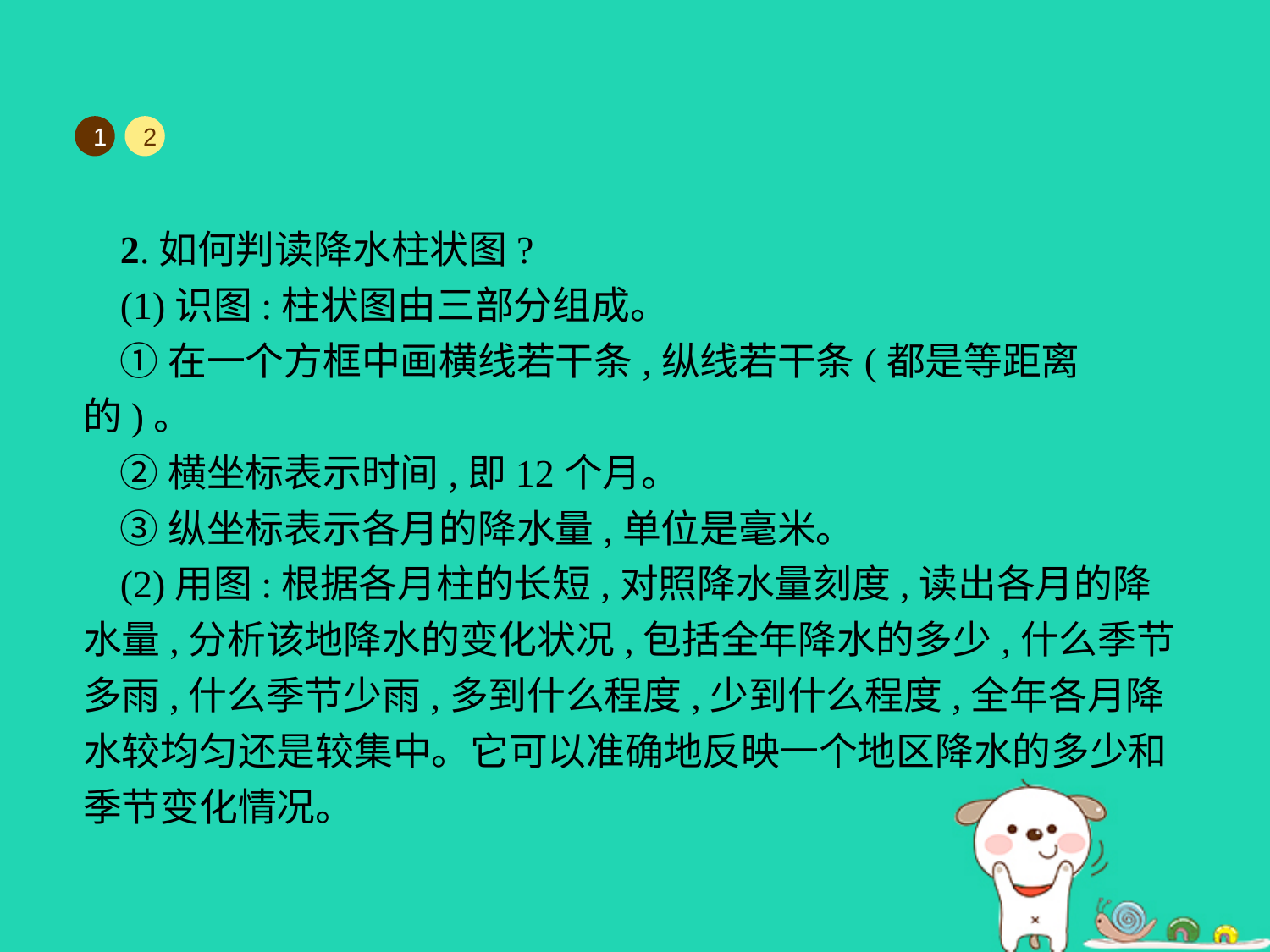

1
2
2.如何判读降水柱状图?
(1)识图:柱状图由三部分组成。
①在一个方框中画横线若干条,纵线若干条(都是等距离的)。
②横坐标表示时间,即12个月。
③纵坐标表示各月的降水量,单位是毫米。
(2)用图:根据各月柱的长短,对照降水量刻度,读出各月的降水量,分析该地降水的变化状况,包括全年降水的多少,什么季节多雨,什么季节少雨,多到什么程度,少到什么程度,全年各月降水较均匀还是较集中。它可以准确地反映一个地区降水的多少和季节变化情况。